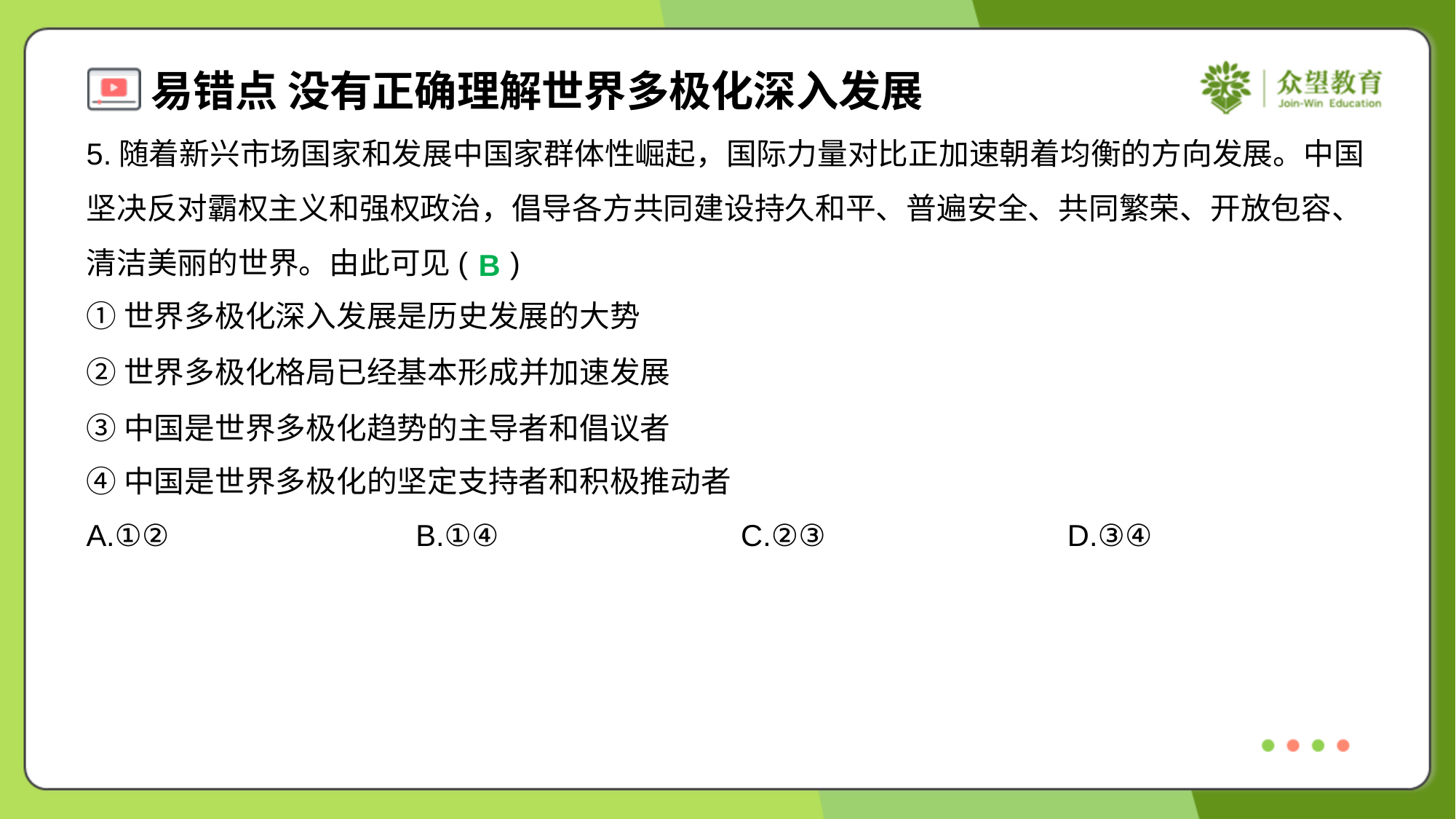

5.随着新兴市场国家和发展中国家群体性崛起，国际力量对比正加速朝着均衡的方向发展。中国坚决反对霸权主义和强权政治，倡导各方共同建设持久和平、普遍安全、共同繁荣、开放包容、清洁美丽的世界。由此可见(     )
B
①世界多极化深入发展是历史发展的大势
②世界多极化格局已经基本形成并加速发展
③中国是世界多极化趋势的主导者和倡议者
④中国是世界多极化的坚定支持者和积极推动者
A.①②	B.①④	C.②③	D.③④